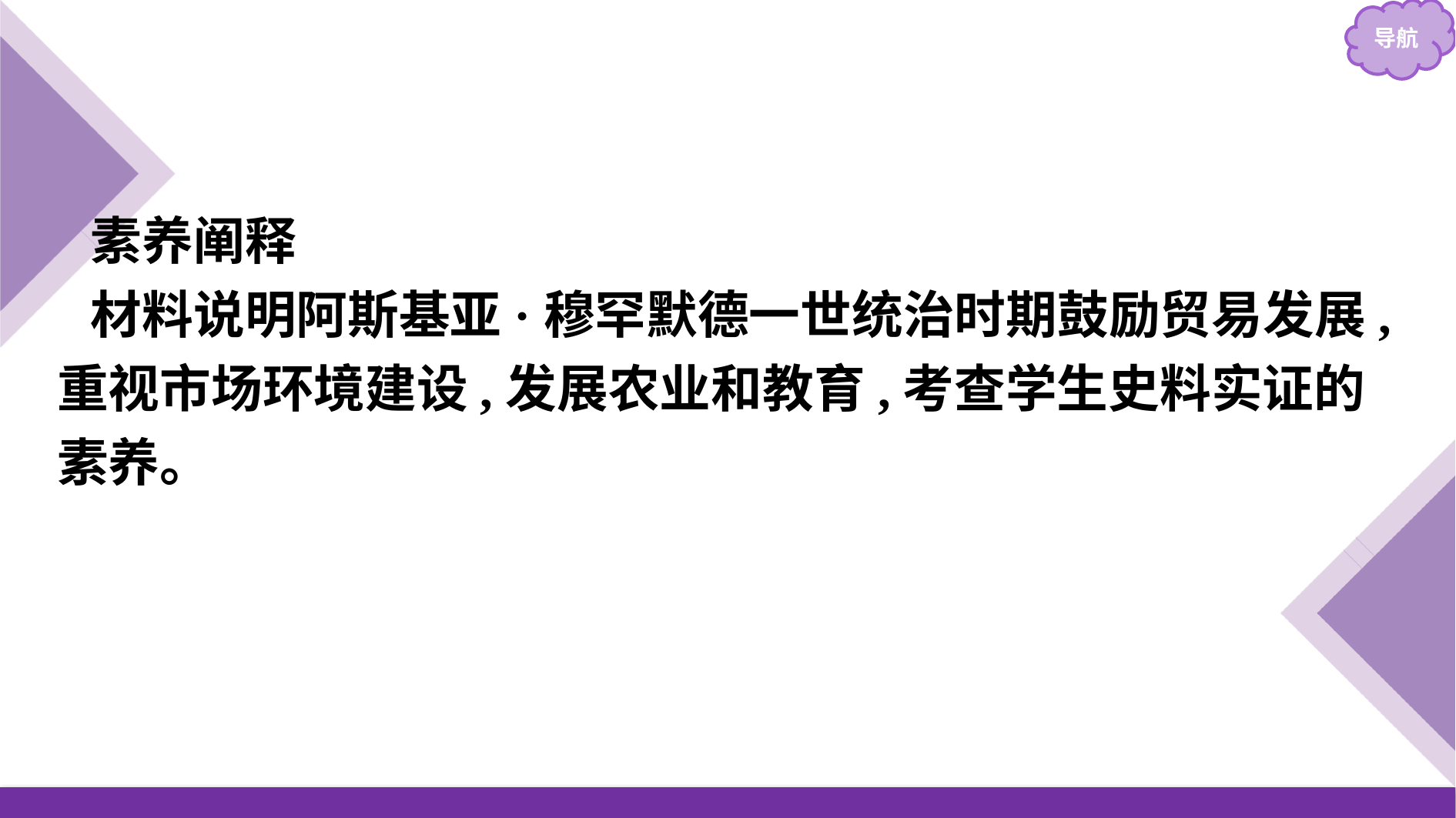

素养阐释
材料说明阿斯基亚·穆罕默德一世统治时期鼓励贸易发展,重视市场环境建设,发展农业和教育,考查学生史料实证的素养。